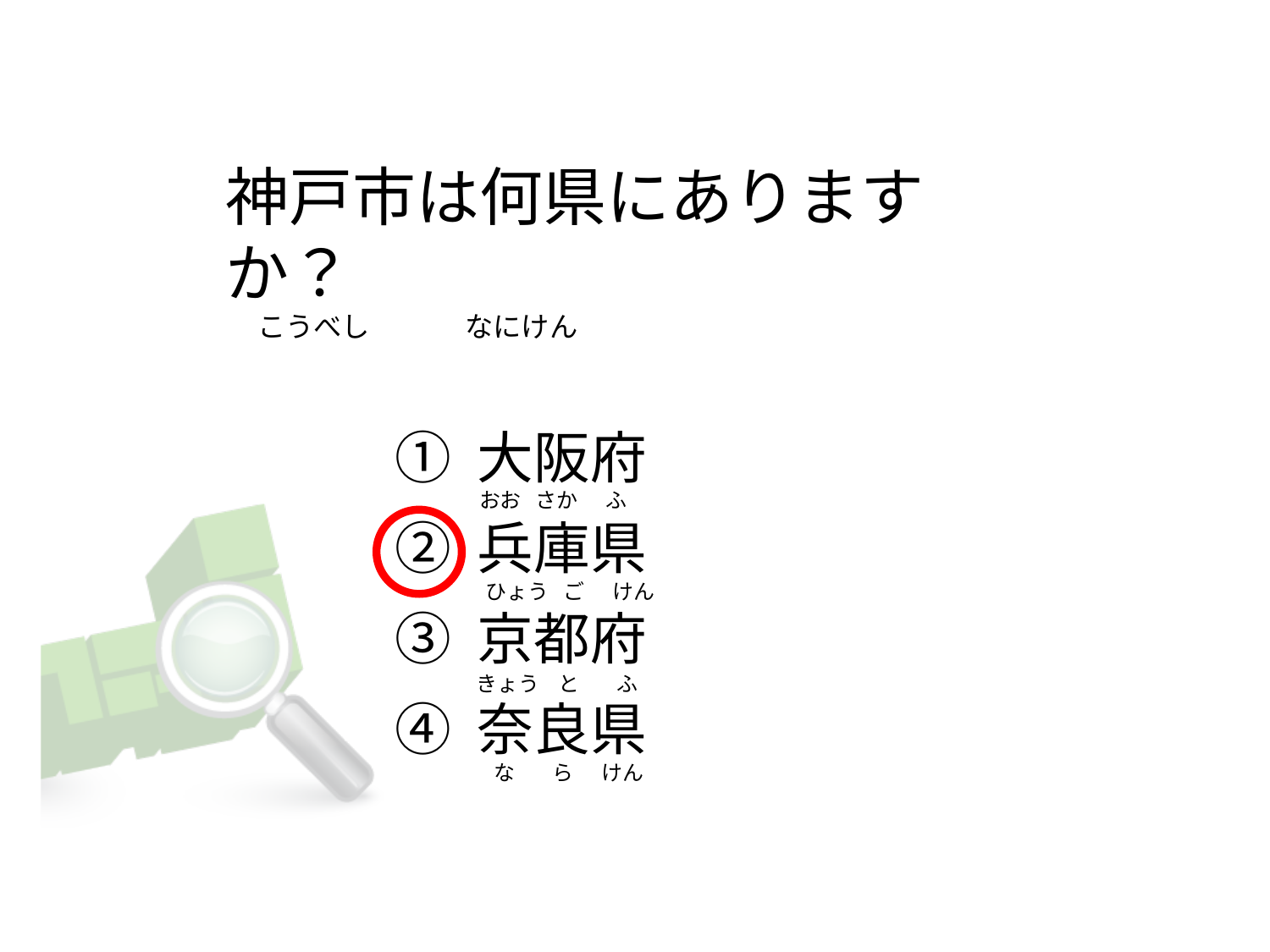

# 神戸市は何県にありますか？      こうべし               なにけん
① 大阪府
② 兵庫県
③ 京都府
④ 奈良県
おお   さか      ふ

 ひょう   ご      けん
きょう    と        ふ
  な        ら      けん